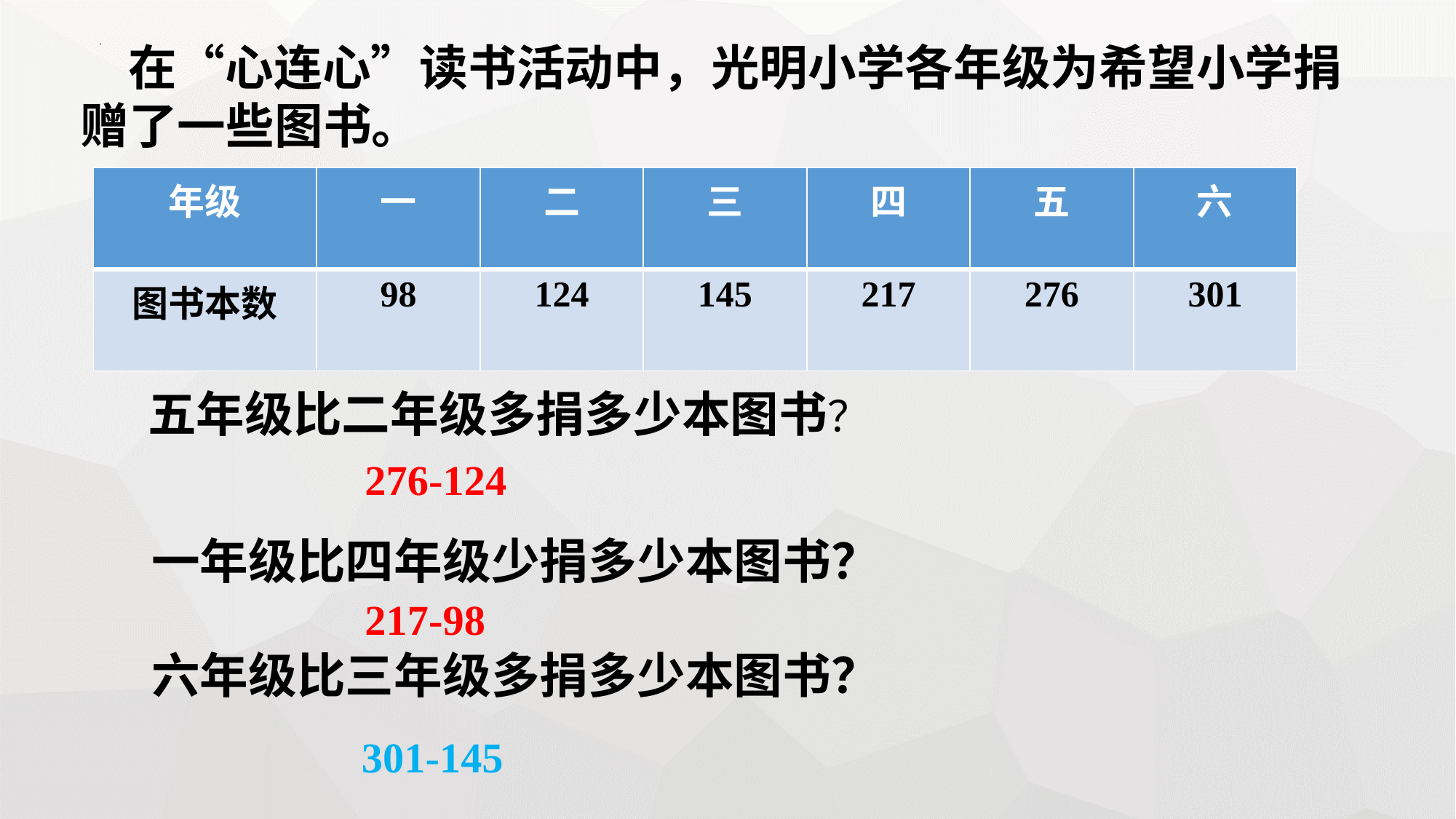

在“心连心”读书活动中，光明小学各年级为希望小学捐赠了一些图书。
| 年级 | 一 | 二 | 三 | 四 | 五 | 六 |
| --- | --- | --- | --- | --- | --- | --- |
| 图书本数 | 98 | 124 | 145 | 217 | 276 | 301 |
五年级比二年级多捐多少本图书？
276-124
一年级比四年级少捐多少本图书？
217-98
六年级比三年级多捐多少本图书？
301-145